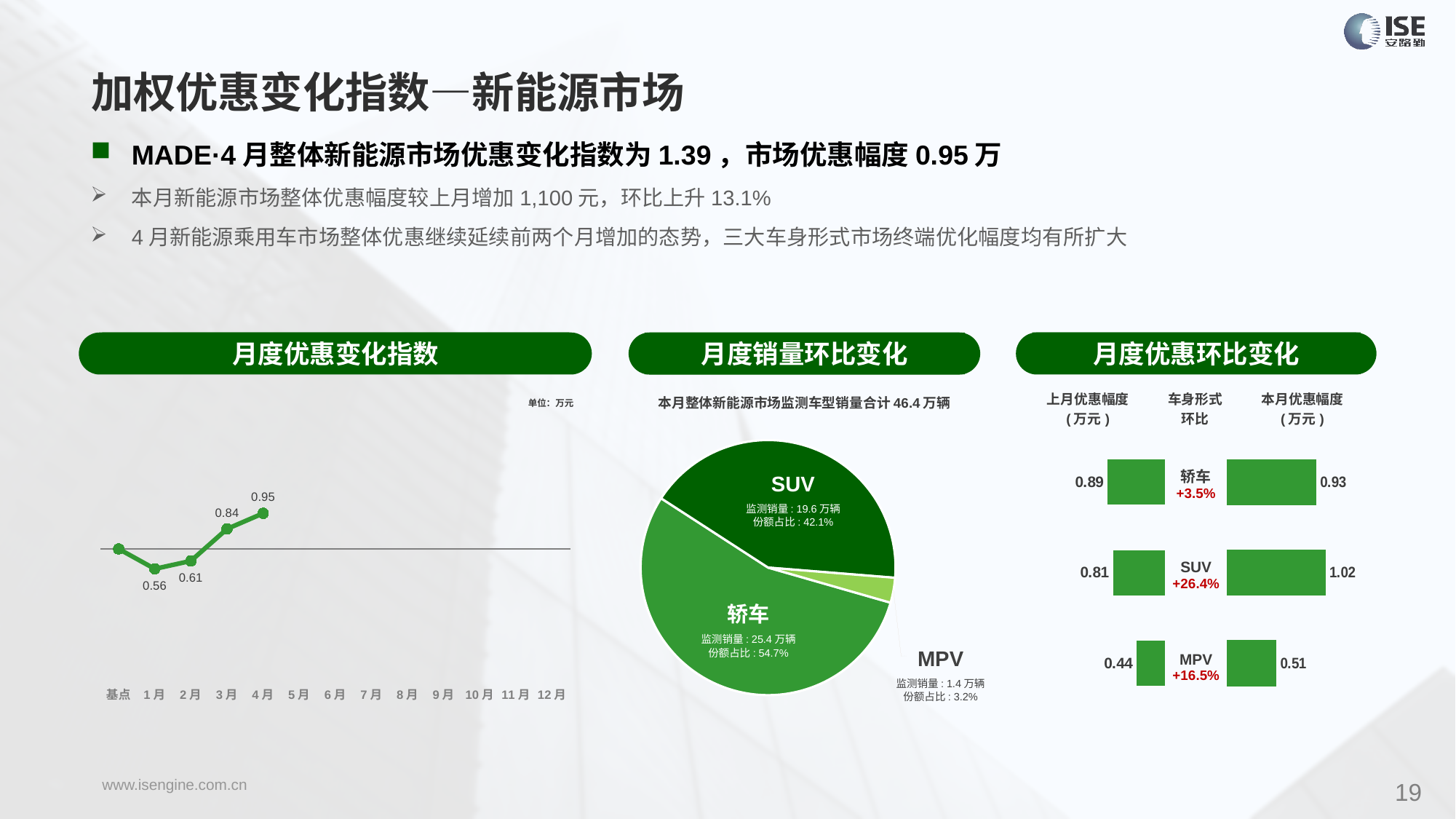

加权优惠变化指数—新能源市场
MADE·4月整体新能源市场优惠变化指数为1.39，市场优惠幅度0.95万
本月新能源市场整体优惠幅度较上月增加1,100元，环比上升13.1%
4月新能源乘用车市场整体优惠继续延续前两个月增加的态势，三大车身形式市场终端优化幅度均有所扩大
月度优惠变化指数

月度优惠环比变化

月度销量环比变化

### Chart

| Category | Y2022 |
|---|---|
| 基点 | 0.0 |
| 1月 | -0.78 |
| 2月 | -0.47 |
| 3月 | 0.78 |
| 4月 | 1.39 |
| 5月 | None |
| 6月 | None |
| 7月 | None |
| 8月 | None |
| 9月 | None |
| 10月 | None |
| 11月 | None |
| 12月 | None |
本月整体新能源市场监测车型销量合计46.4万辆
| 上月优惠幅度 (万元) | 车身形式 环比 | 本月优惠幅度 (万元) |
| --- | --- | --- |
单位：万元

### Chart

| Category | 车身市场 |
|---|---|
| 轿车 | 253904.0 |
| SUV | 195584.0 |
| MPV | 14694.0 |
| 轿车 +3.5% |
| --- |
| SUV +26.4% |
| MPV +16.5% |

### Chart

| Category | 成交均价 |
|---|---|
| 轿车 | 0.89 |
| SUV | 0.81 |
| MPV | 0.44 |

### Chart

| Category | 成交均价 |
|---|---|
| 轿车 | 0.925191092195821 |
| SUV | 1.020276857966351 |
| MPV | 0.5129473979377215 |
SUV
监测销量: 19.6万辆
份额占比: 42.1%
轿车
监测销量: 25.4万辆
份额占比: 54.7%
MPV
监测销量: 1.4万辆
份额占比: 3.2%
19